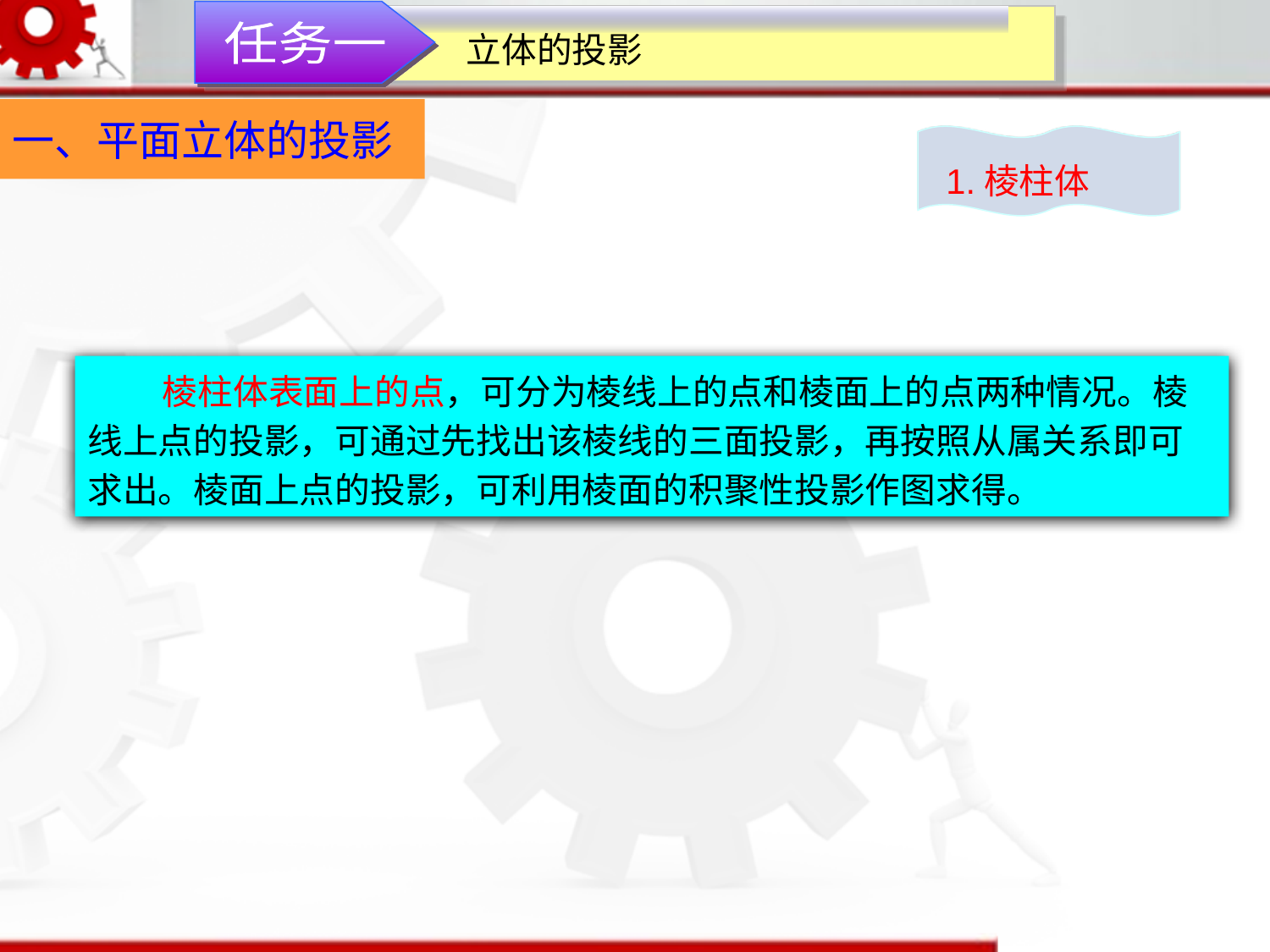

任务一
立体的投影
一、平面立体的投影

1.棱柱体
棱柱体表面上的点，可分为棱线上的点和棱面上的点两种情况。棱线上点的投影，可通过先找出该棱线的三面投影，再按照从属关系即可求出。棱面上点的投影，可利用棱面的积聚性投影作图求得。